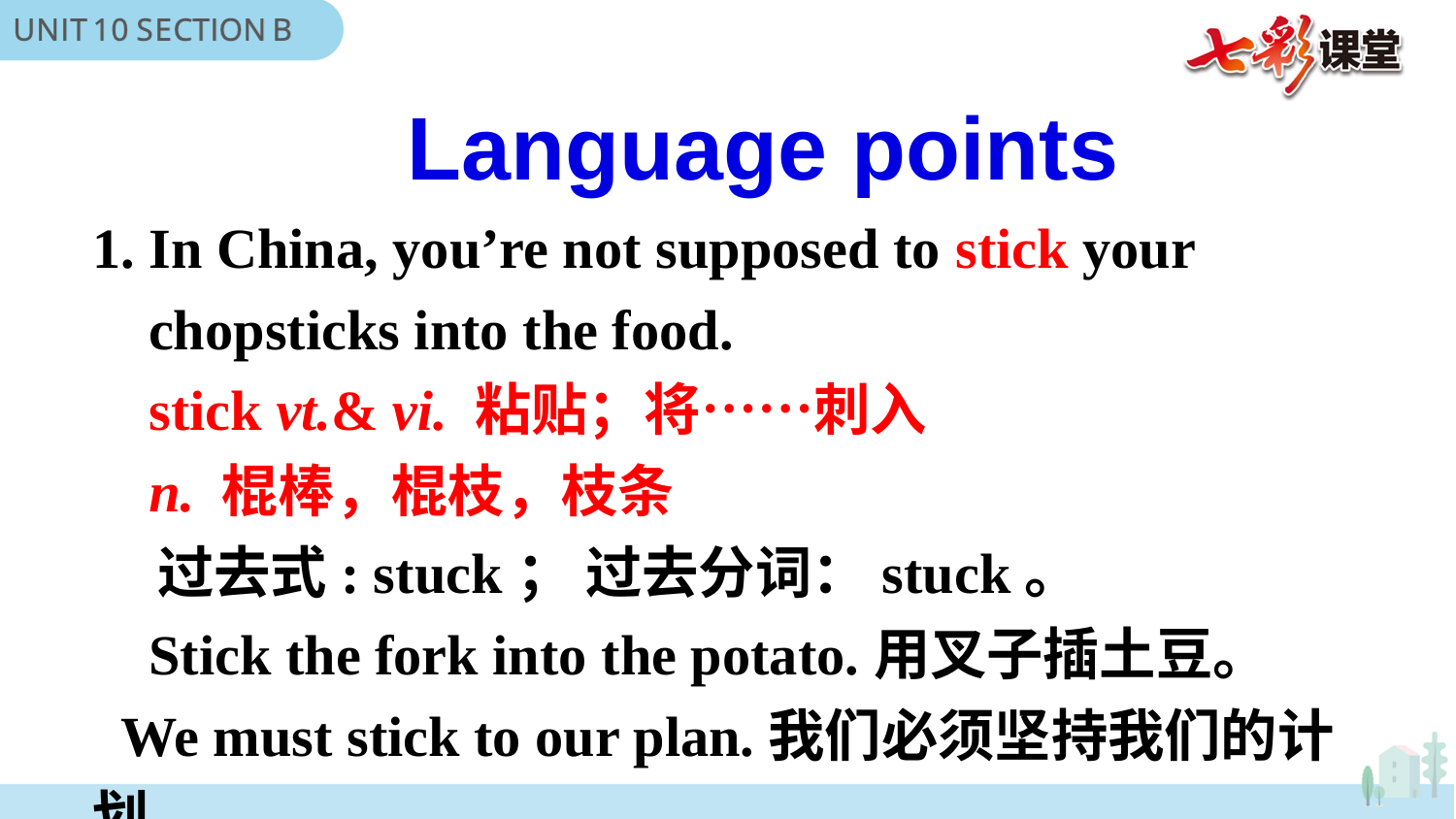

Language points
1. In China, you’re not supposed to stick your
    chopsticks into the food.
    stick vt.& vi. 粘贴；将……刺入
    n. 棍棒，棍枝，枝条
    过去式: stuck； 过去分词：stuck。
    Stick the fork into the potato.用叉子插土豆。
  We must stick to our plan.我们必须坚持我们的计划。